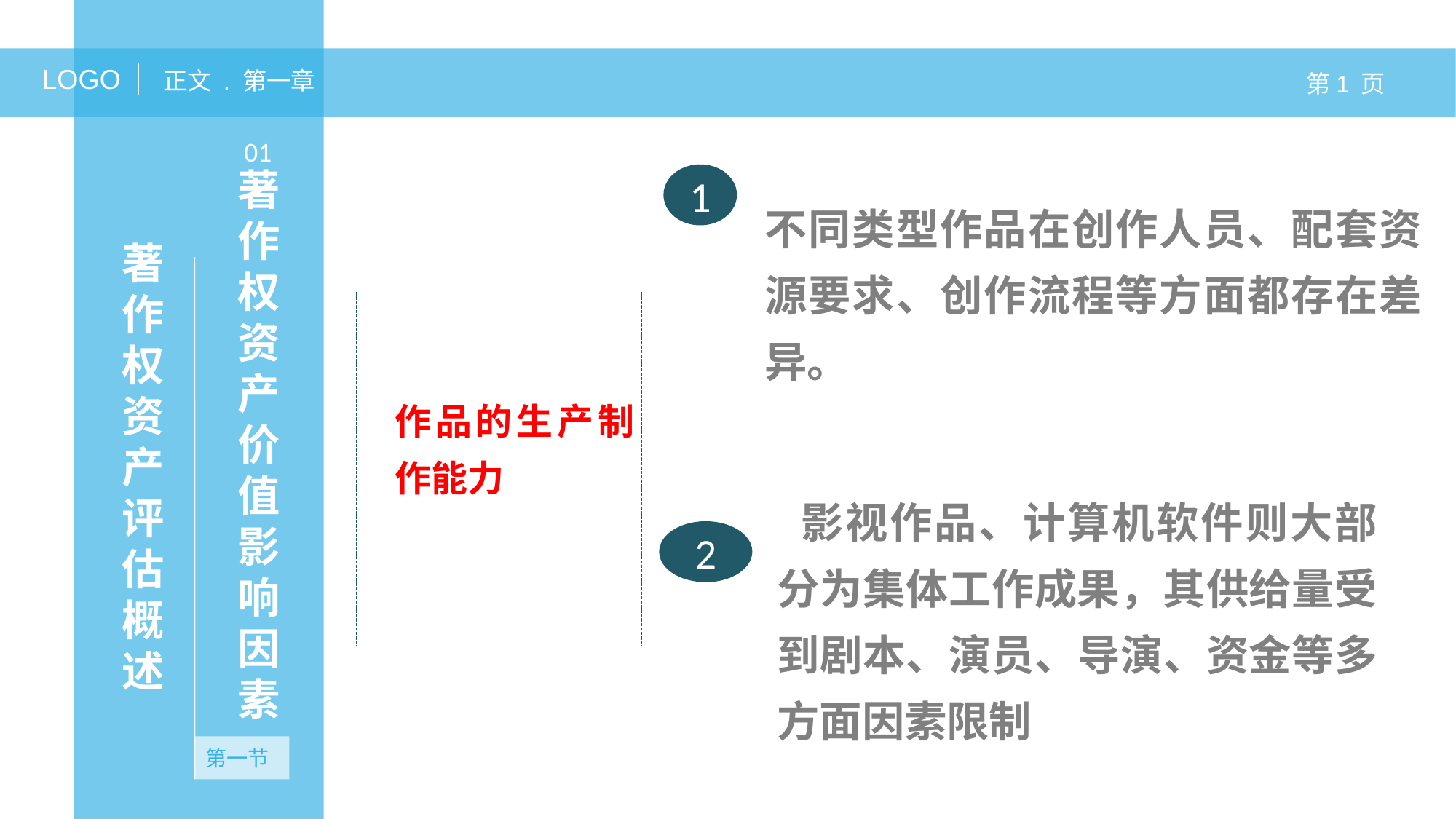

LOGO
正文 . 第一章

第1 页
01
著作权资产价值影响因素
1

不同类型作品在创作人员、配套资源要求、创作流程等方面都存在差异。
著作权资产评估概述

作品的生产制作能力
 影视作品、计算机软件则大部分为集体工作成果，其供给量受到剧本、演员、导演、资金等多方面因素限制
2
第一节